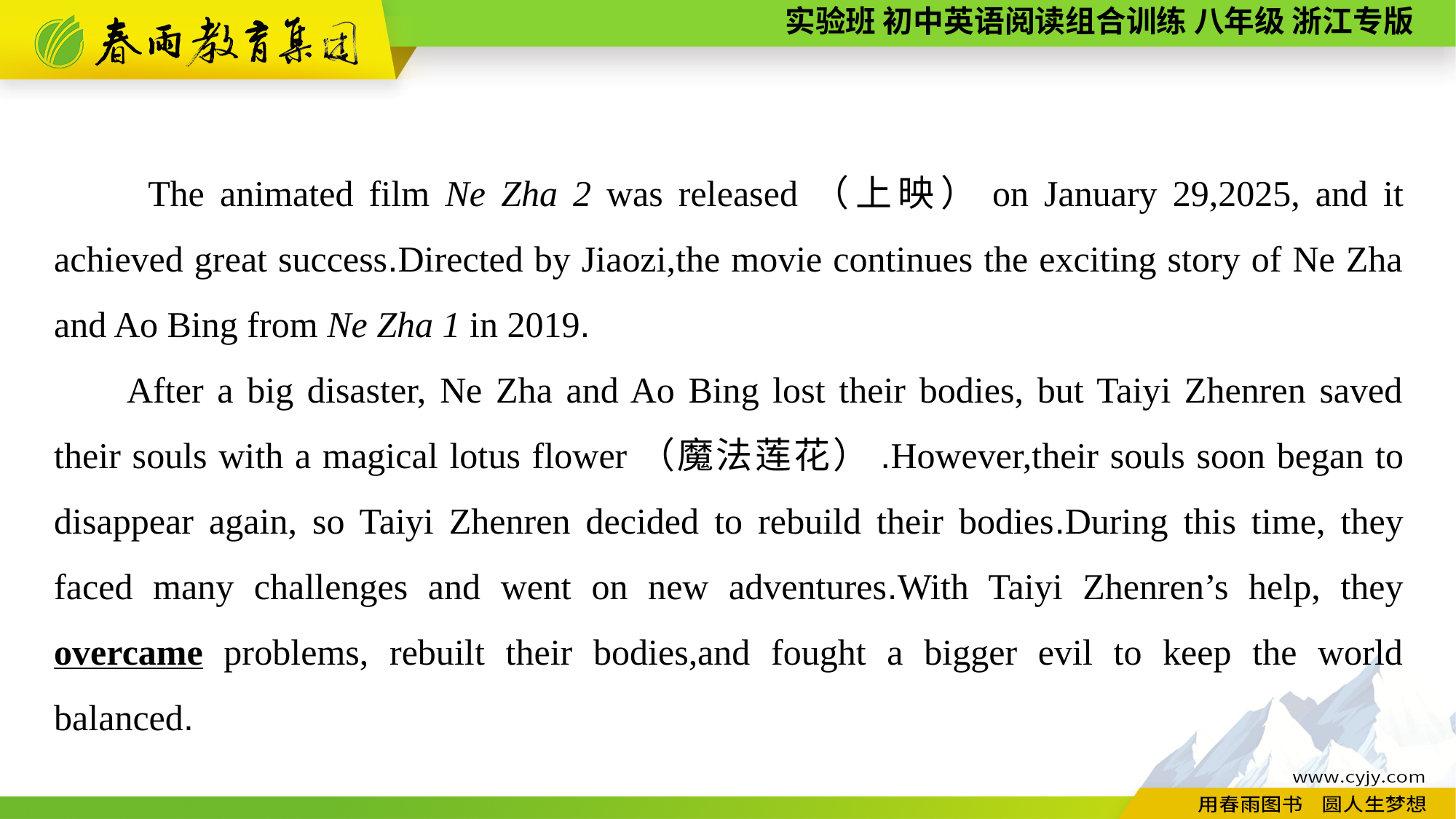

The animated film Ne Zha 2 was released（上映）on January 29,2025, and it achieved great success.Directed by Jiaozi,the movie continues the exciting story of Ne Zha and Ao Bing from Ne Zha 1 in 2019.
After a big disaster, Ne Zha and Ao Bing lost their bodies, but Taiyi Zhenren saved their souls with a magical lotus flower（魔法莲花）.However,their souls soon began to disappear again, so Taiyi Zhenren decided to rebuild their bodies.During this time, they faced many challenges and went on new adventures.With Taiyi Zhenren’s help, they overcame problems, rebuilt their bodies,and fought a bigger evil to keep the world balanced.